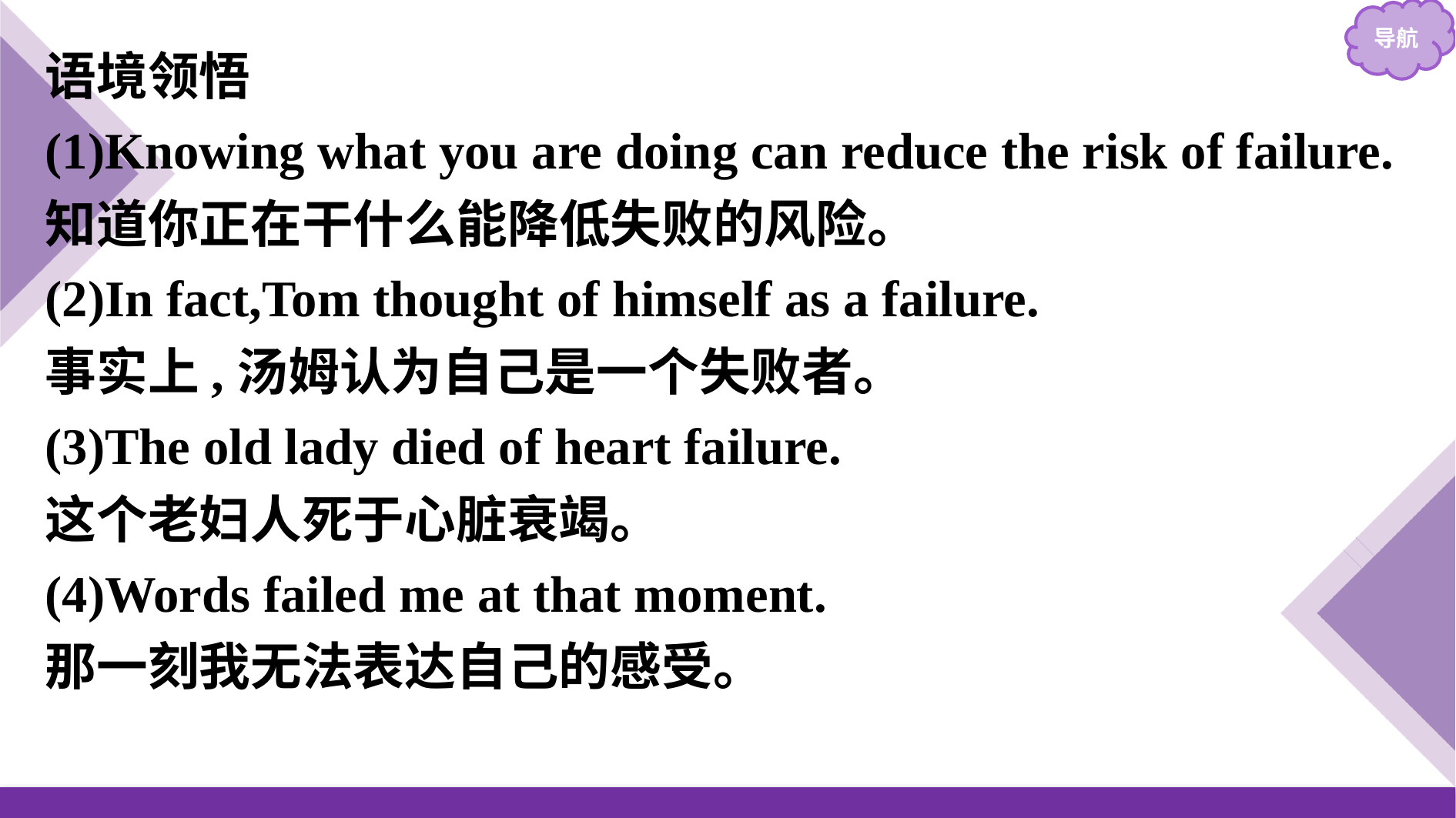

语境领悟
(1)Knowing what you are doing can reduce the risk of failure.
知道你正在干什么能降低失败的风险。
(2)In fact,Tom thought of himself as a failure.
事实上,汤姆认为自己是一个失败者。
(3)The old lady died of heart failure.
这个老妇人死于心脏衰竭。
(4)Words failed me at that moment.
那一刻我无法表达自己的感受。